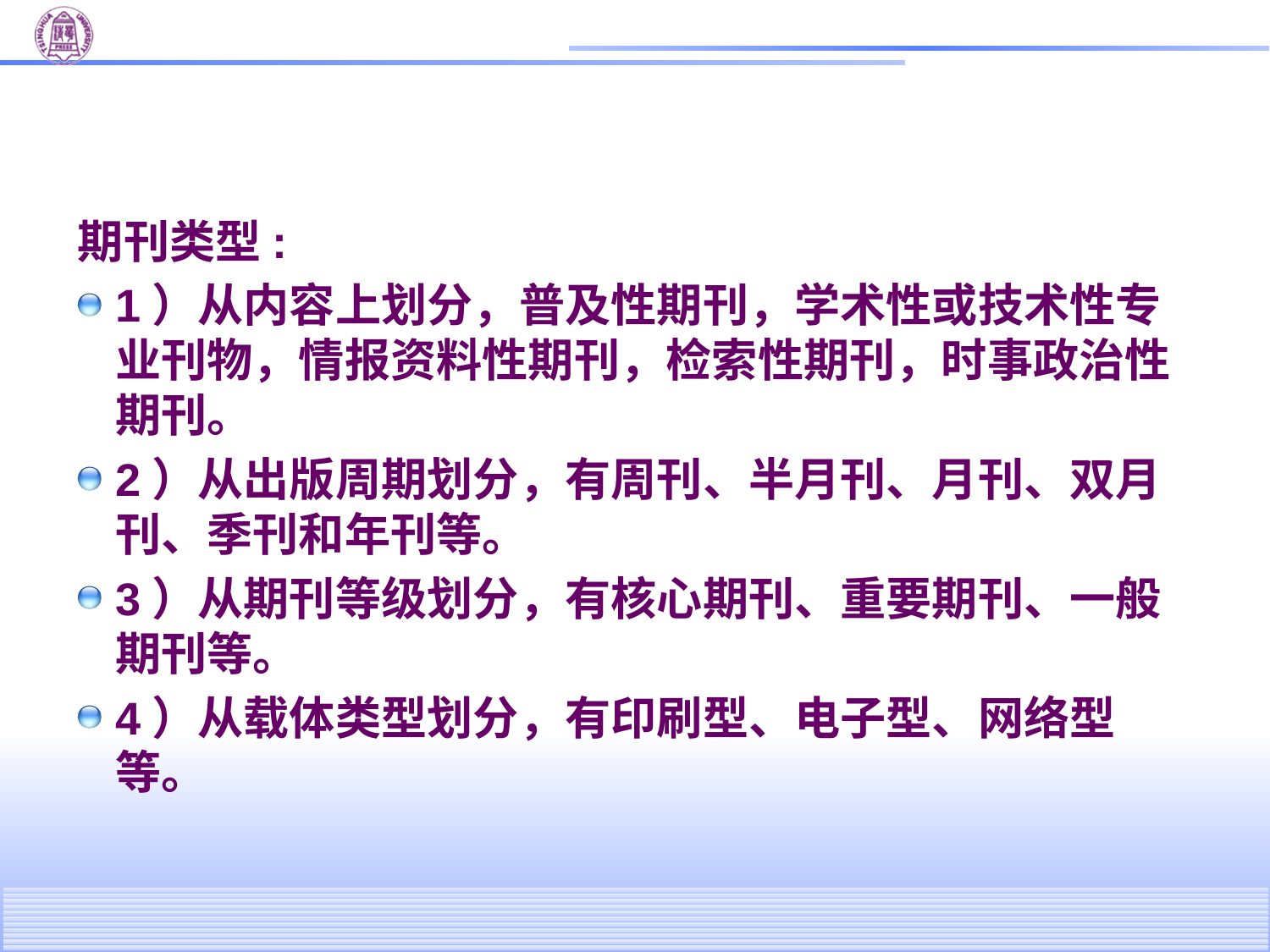

#
期刊类型:
1）从内容上划分，普及性期刊，学术性或技术性专业刊物，情报资料性期刊，检索性期刊，时事政治性期刊。
2）从出版周期划分，有周刊、半月刊、月刊、双月刊、季刊和年刊等。
3）从期刊等级划分，有核心期刊、重要期刊、一般期刊等。
4）从载体类型划分，有印刷型、电子型、网络型等。